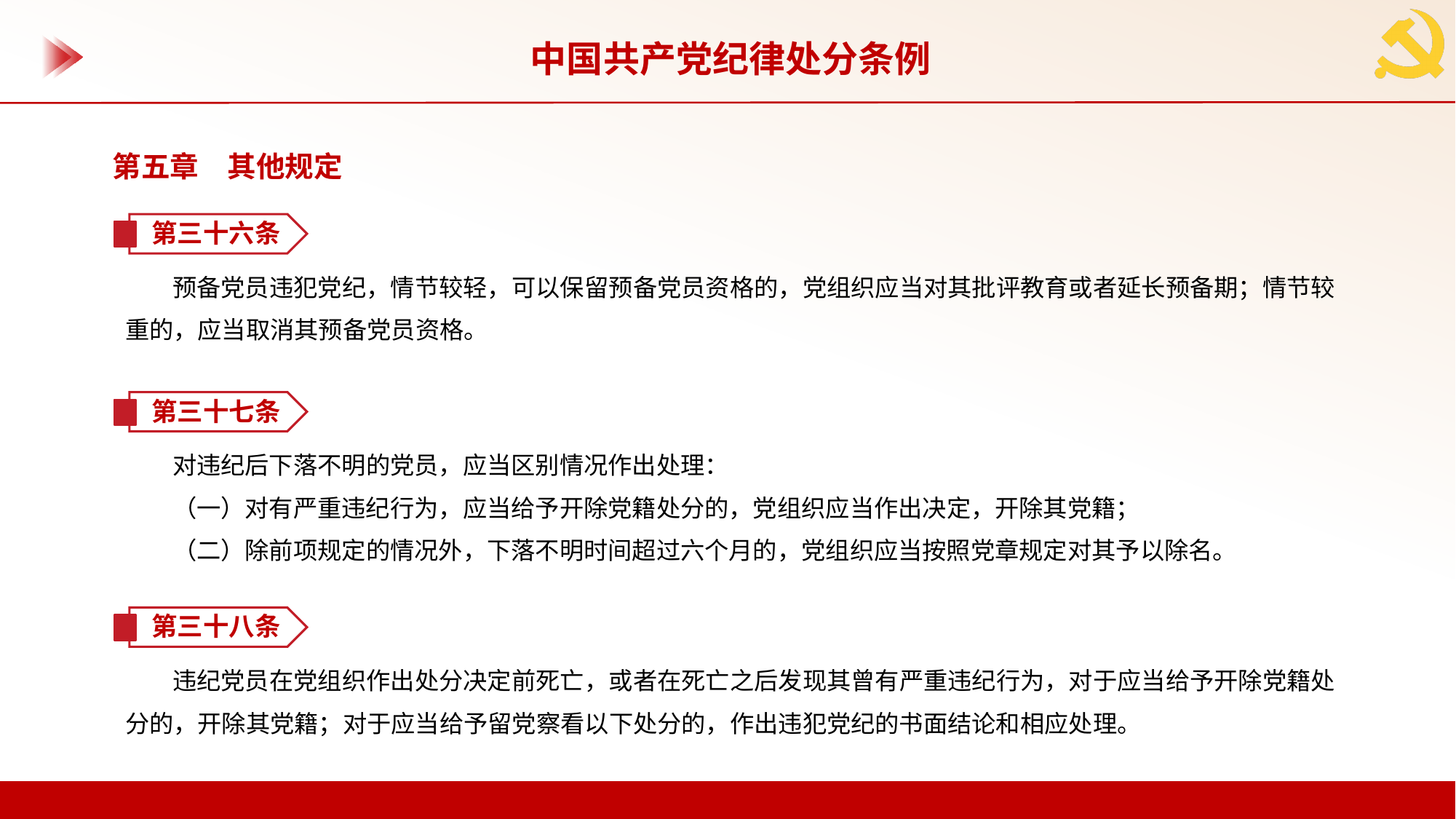

中国共产党纪律处分条例
第五章　其他规定
第三十六条

预备党员违犯党纪，情节较轻，可以保留预备党员资格的，党组织应当对其批评教育或者延长预备期；情节较重的，应当取消其预备党员资格。
第三十七条

对违纪后下落不明的党员，应当区别情况作出处理：
（一）对有严重违纪行为，应当给予开除党籍处分的，党组织应当作出决定，开除其党籍；
（二）除前项规定的情况外，下落不明时间超过六个月的，党组织应当按照党章规定对其予以除名。
第三十八条

违纪党员在党组织作出处分决定前死亡，或者在死亡之后发现其曾有严重违纪行为，对于应当给予开除党籍处分的，开除其党籍；对于应当给予留党察看以下处分的，作出违犯党纪的书面结论和相应处理。